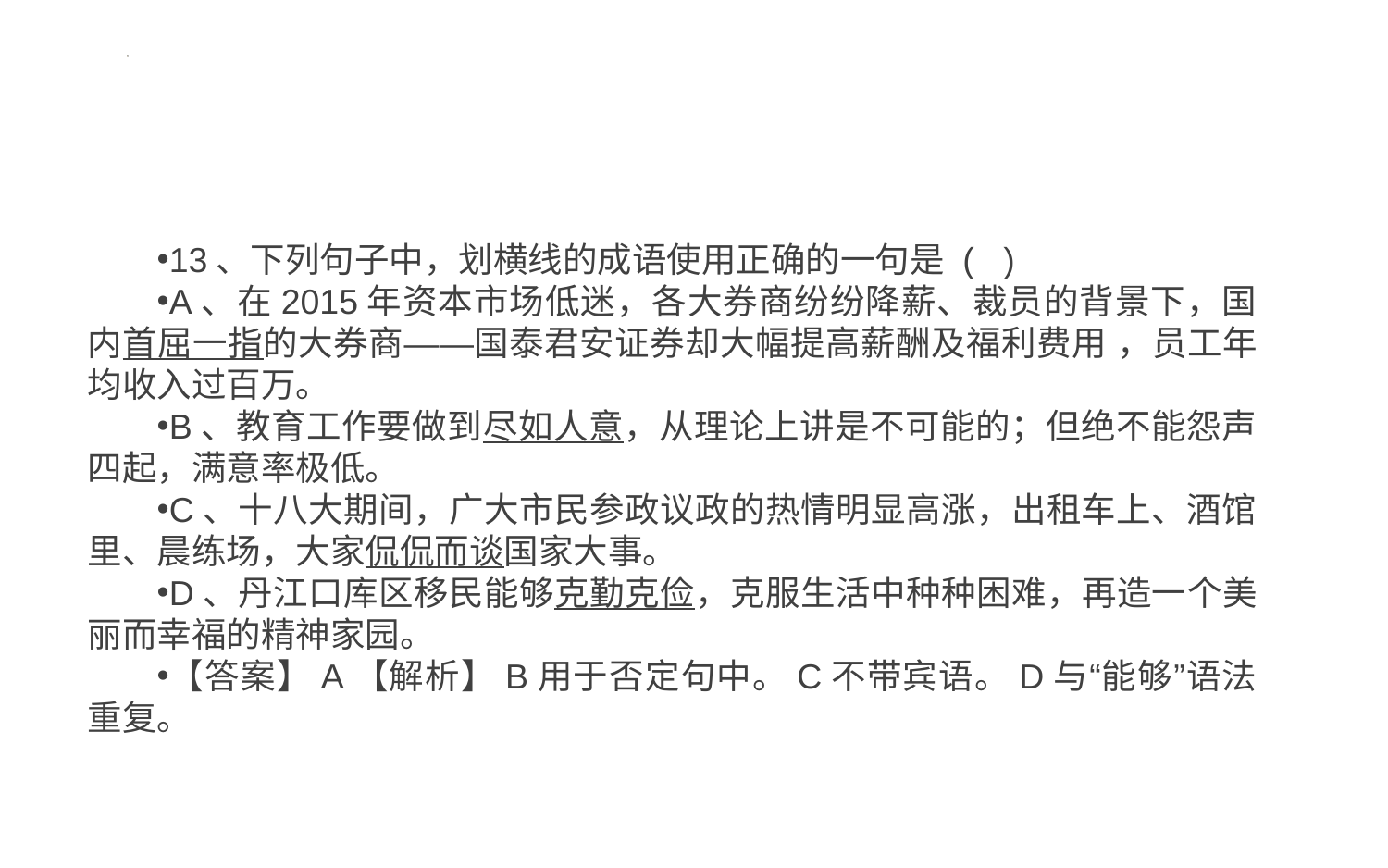

#
13、下列句子中，划横线的成语使用正确的一句是 (   )
A、在2015年资本市场低迷，各大券商纷纷降薪、裁员的背景下，国内首屈一指的大券商——国泰君安证券却大幅提高薪酬及福利费用 ，员工年均收入过百万。
B、教育工作要做到尽如人意，从理论上讲是不可能的；但绝不能怨声四起，满意率极低。
C、十八大期间，广大市民参政议政的热情明显高涨，出租车上、酒馆里、晨练场，大家侃侃而谈国家大事。
D、丹江口库区移民能够克勤克俭，克服生活中种种困难，再造一个美丽而幸福的精神家园。
【答案】A【解析】B用于否定句中。C不带宾语。D与“能够”语法重复。